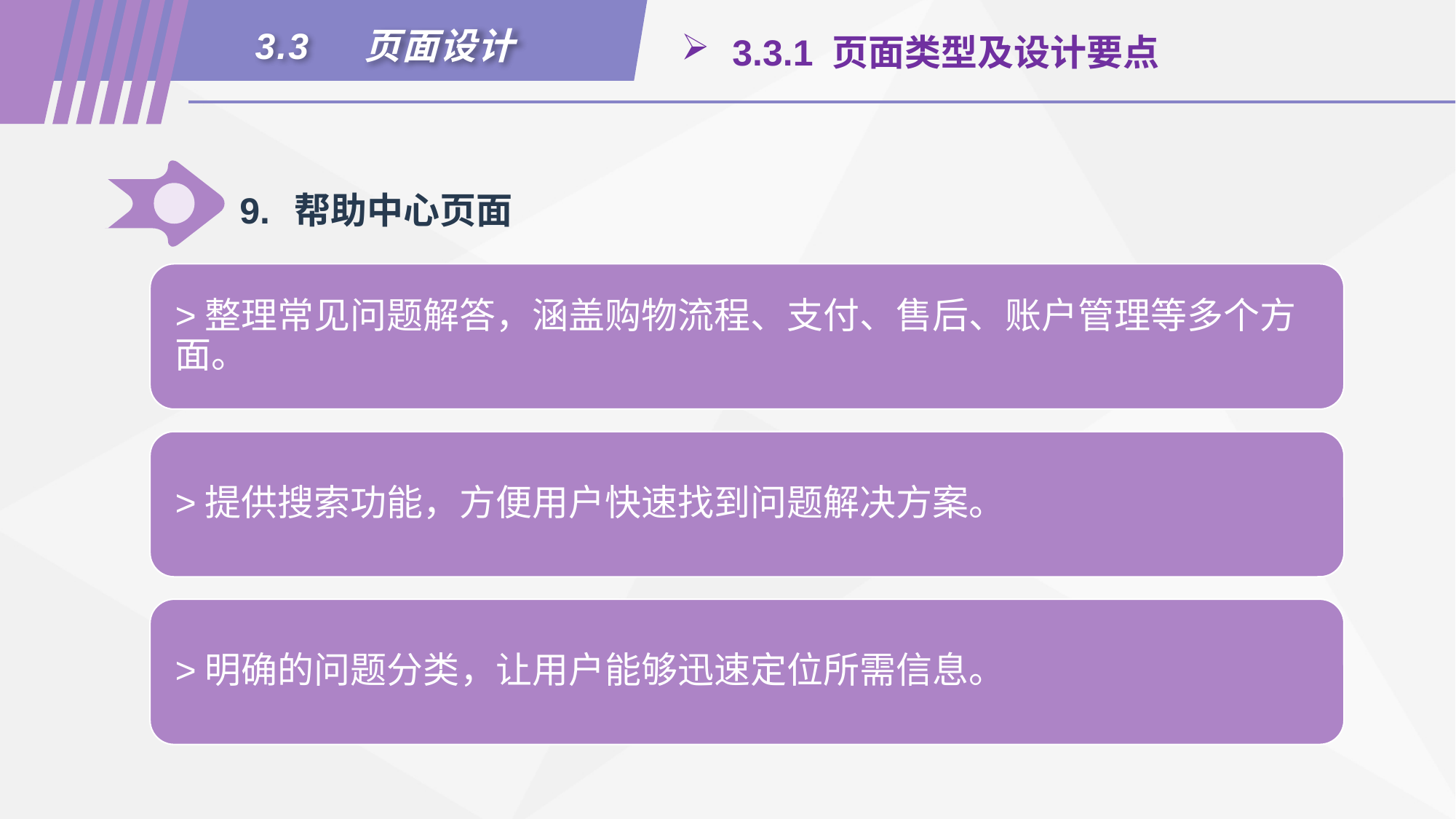

3.3	页面设计
 3.3.1 页面类型及设计要点

9.	帮助中心页面
>整理常见问题解答，涵盖购物流程、支付、售后、账户管理等多个方面。
>提供搜索功能，方便用户快速找到问题解决方案。
>明确的问题分类，让用户能够迅速定位所需信息。